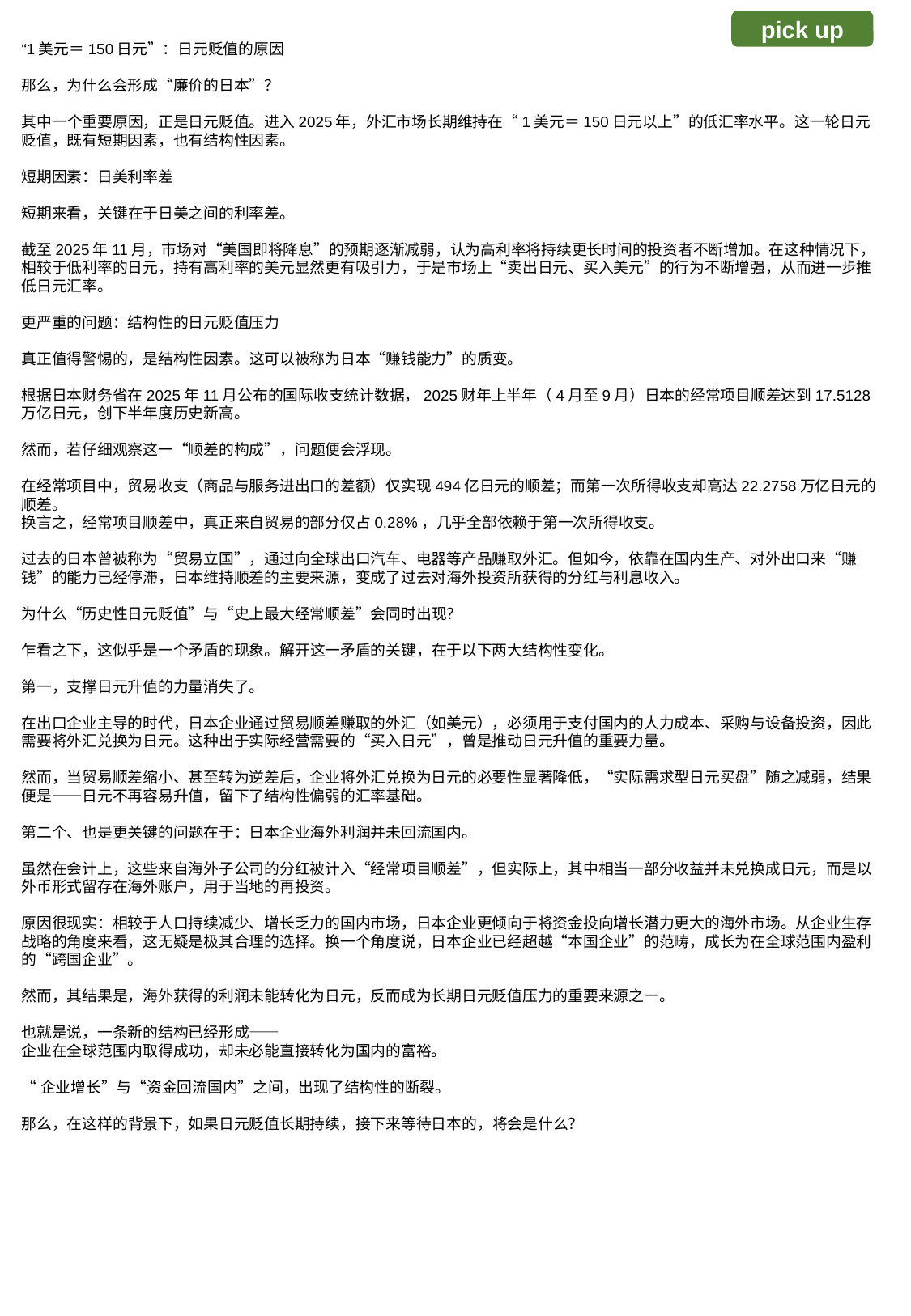

pick up
“1美元＝150日元”：日元贬值的原因

那么，为什么会形成“廉价的日本”？

其中一个重要原因，正是日元贬值。进入2025年，外汇市场长期维持在“1美元＝150日元以上”的低汇率水平。这一轮日元贬值，既有短期因素，也有结构性因素。

短期因素：日美利率差

短期来看，关键在于日美之间的利率差。

截至2025年11月，市场对“美国即将降息”的预期逐渐减弱，认为高利率将持续更长时间的投资者不断增加。在这种情况下，相较于低利率的日元，持有高利率的美元显然更有吸引力，于是市场上“卖出日元、买入美元”的行为不断增强，从而进一步推低日元汇率。

更严重的问题：结构性的日元贬值压力

真正值得警惕的，是结构性因素。这可以被称为日本“赚钱能力”的质变。

根据日本财务省在2025年11月公布的国际收支统计数据，2025财年上半年（4月至9月）日本的经常项目顺差达到17.5128万亿日元，创下半年度历史新高。

然而，若仔细观察这一“顺差的构成”，问题便会浮现。

在经常项目中，贸易收支（商品与服务进出口的差额）仅实现494亿日元的顺差；而第一次所得收支却高达22.2758万亿日元的顺差。
换言之，经常项目顺差中，真正来自贸易的部分仅占0.28%，几乎全部依赖于第一次所得收支。

过去的日本曾被称为“贸易立国”，通过向全球出口汽车、电器等产品赚取外汇。但如今，依靠在国内生产、对外出口来“赚钱”的能力已经停滞，日本维持顺差的主要来源，变成了过去对海外投资所获得的分红与利息收入。

为什么“历史性日元贬值”与“史上最大经常顺差”会同时出现？

乍看之下，这似乎是一个矛盾的现象。解开这一矛盾的关键，在于以下两大结构性变化。

第一，支撑日元升值的力量消失了。

在出口企业主导的时代，日本企业通过贸易顺差赚取的外汇（如美元），必须用于支付国内的人力成本、采购与设备投资，因此需要将外汇兑换为日元。这种出于实际经营需要的“买入日元”，曾是推动日元升值的重要力量。

然而，当贸易顺差缩小、甚至转为逆差后，企业将外汇兑换为日元的必要性显著降低，“实际需求型日元买盘”随之减弱，结果便是——日元不再容易升值，留下了结构性偏弱的汇率基础。

第二个、也是更关键的问题在于：日本企业海外利润并未回流国内。

虽然在会计上，这些来自海外子公司的分红被计入“经常项目顺差”，但实际上，其中相当一部分收益并未兑换成日元，而是以外币形式留存在海外账户，用于当地的再投资。

原因很现实：相较于人口持续减少、增长乏力的国内市场，日本企业更倾向于将资金投向增长潜力更大的海外市场。从企业生存战略的角度来看，这无疑是极其合理的选择。换一个角度说，日本企业已经超越“本国企业”的范畴，成长为在全球范围内盈利的“跨国企业”。

然而，其结果是，海外获得的利润未能转化为日元，反而成为长期日元贬值压力的重要来源之一。

也就是说，一条新的结构已经形成——
企业在全球范围内取得成功，却未必能直接转化为国内的富裕。

“企业增长”与“资金回流国内”之间，出现了结构性的断裂。

那么，在这样的背景下，如果日元贬值长期持续，接下来等待日本的，将会是什么？